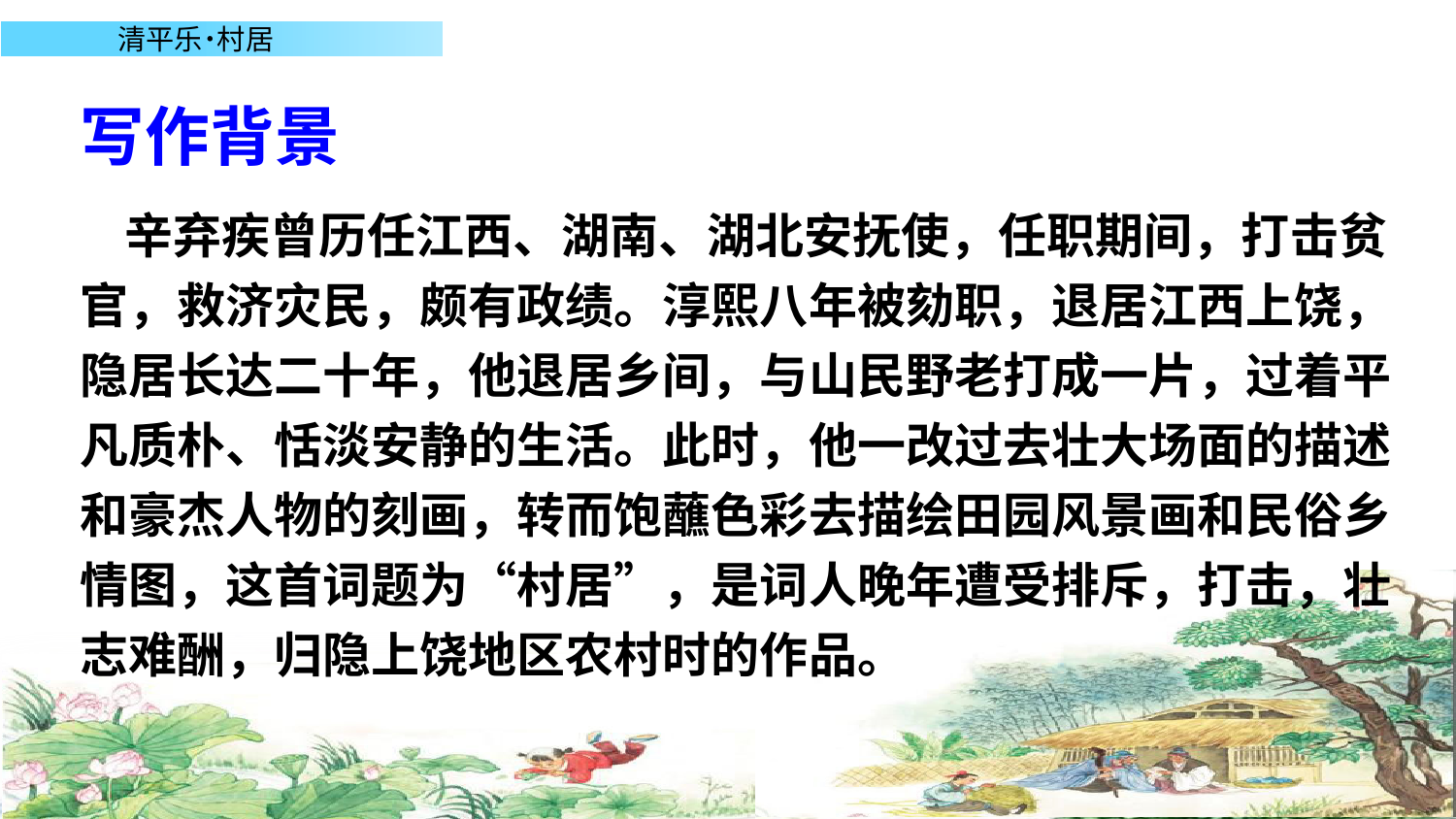

写作背景
   辛弃疾曾历任江西、湖南、湖北安抚使，任职期间，打击贫官，救济灾民，颇有政绩。淳熙八年被劾职，退居江西上饶，隐居长达二十年，他退居乡间，与山民野老打成一片，过着平凡质朴、恬淡安静的生活。此时，他一改过去壮大场面的描述和豪杰人物的刻画，转而饱蘸色彩去描绘田园风景画和民俗乡情图，这首词题为“村居”，是词人晚年遭受排斥，打击，壮志难酬，归隐上饶地区农村时的作品。